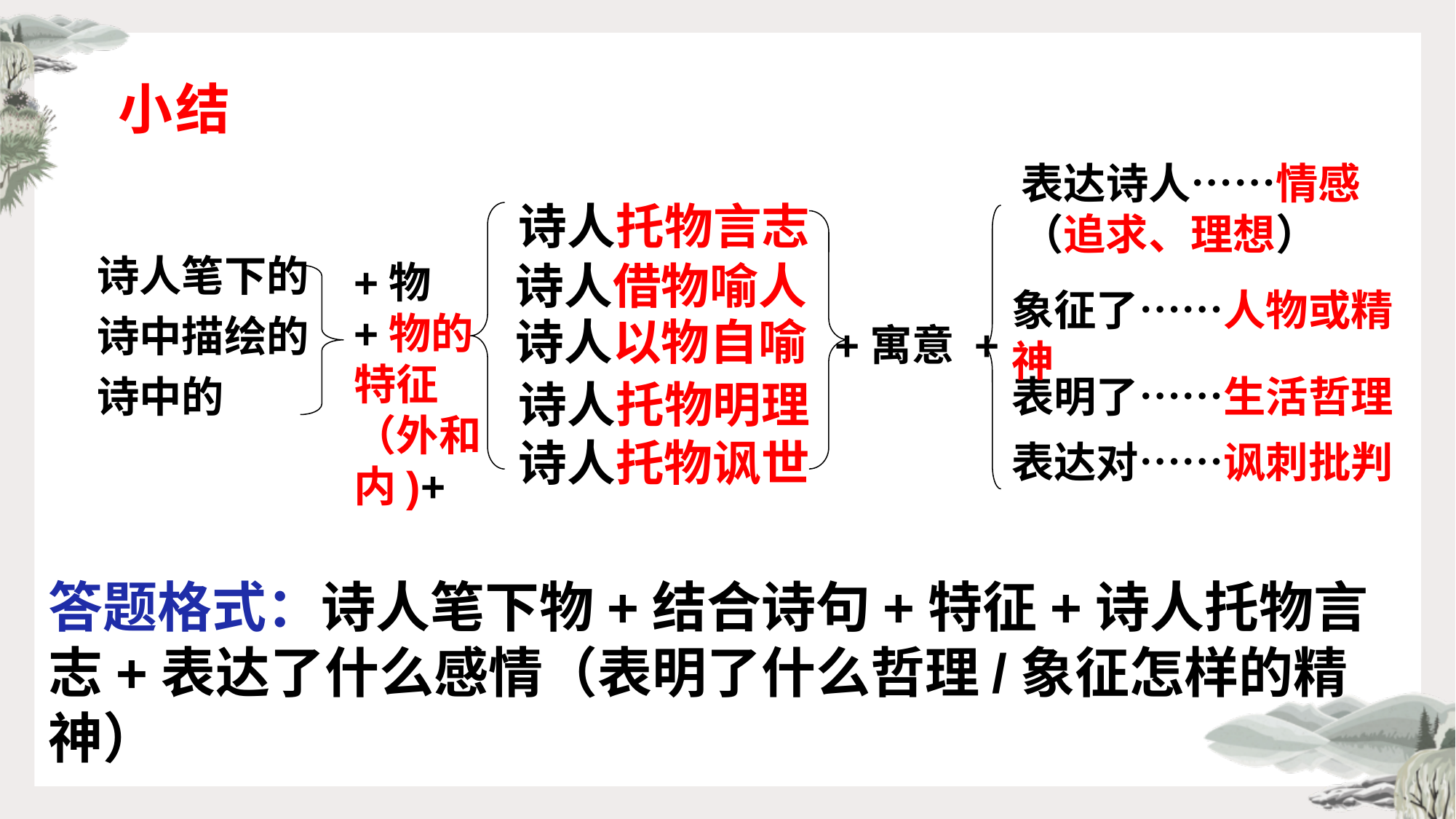

# 小结
表达诗人……情感（追求、理想）
诗人托物言志
诗人借物喻人
诗人以物自喻
诗人托物明理
诗人托物讽世

诗人笔下的
诗中描绘的
诗中的
+物+物的特征（外和内)+

象征了……人物或精神
+寓意 +
表明了……生活哲理
表达对……讽刺批判
答题格式：诗人笔下物+结合诗句+特征+诗人托物言志+表达了什么感情（表明了什么哲理/象征怎样的精神）